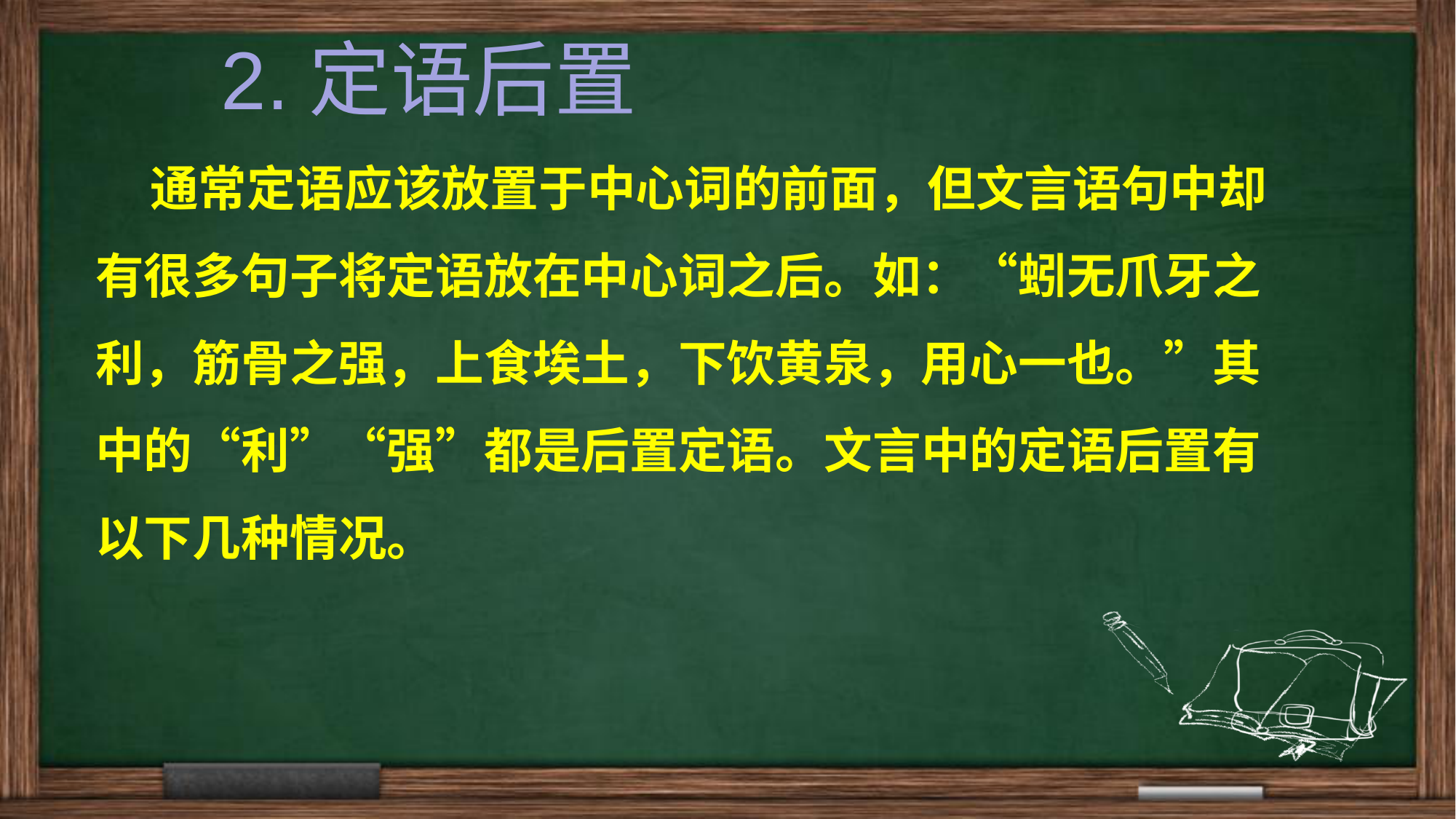

# 2.定语后置
通常定语应该放置于中心词的前面，但文言语句中却有很多句子将定语放在中心词之后。如：“蚓无爪牙之利，筋骨之强，上食埃土，下饮黄泉，用心一也。”其中的“利”“强”都是后置定语。文言中的定语后置有以下几种情况。